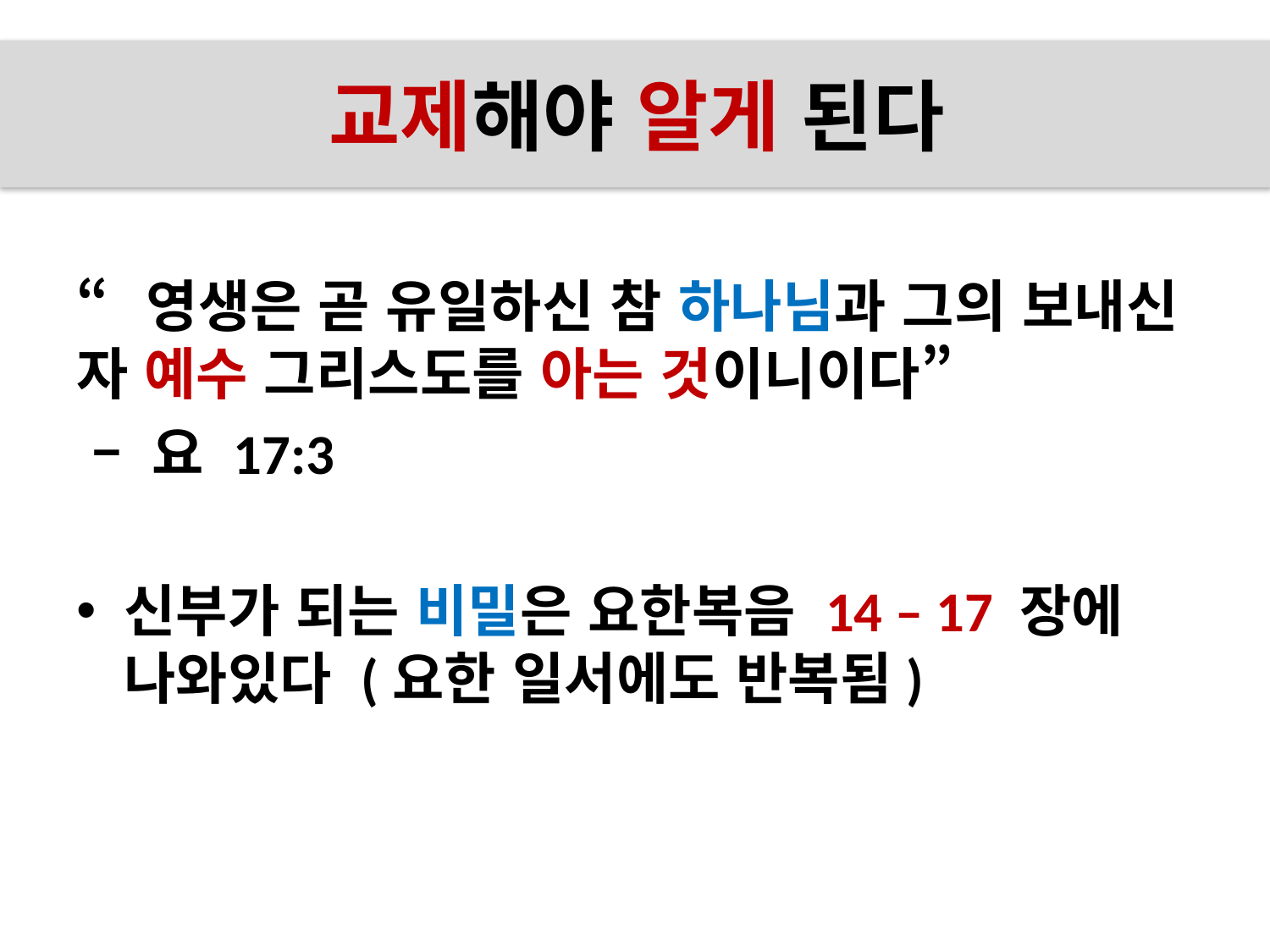

# 교제해야 알게 된다
교제해야 알게 된다
“영생은 곧 유일하신 참 하나님과 그의 보내신 자 예수 그리스도를 아는 것이니이다”
 – 요 17:3

신부가 되는 비밀은 요한복음 14 – 17 장에 나와있다 (요한 일서에도 반복됨)